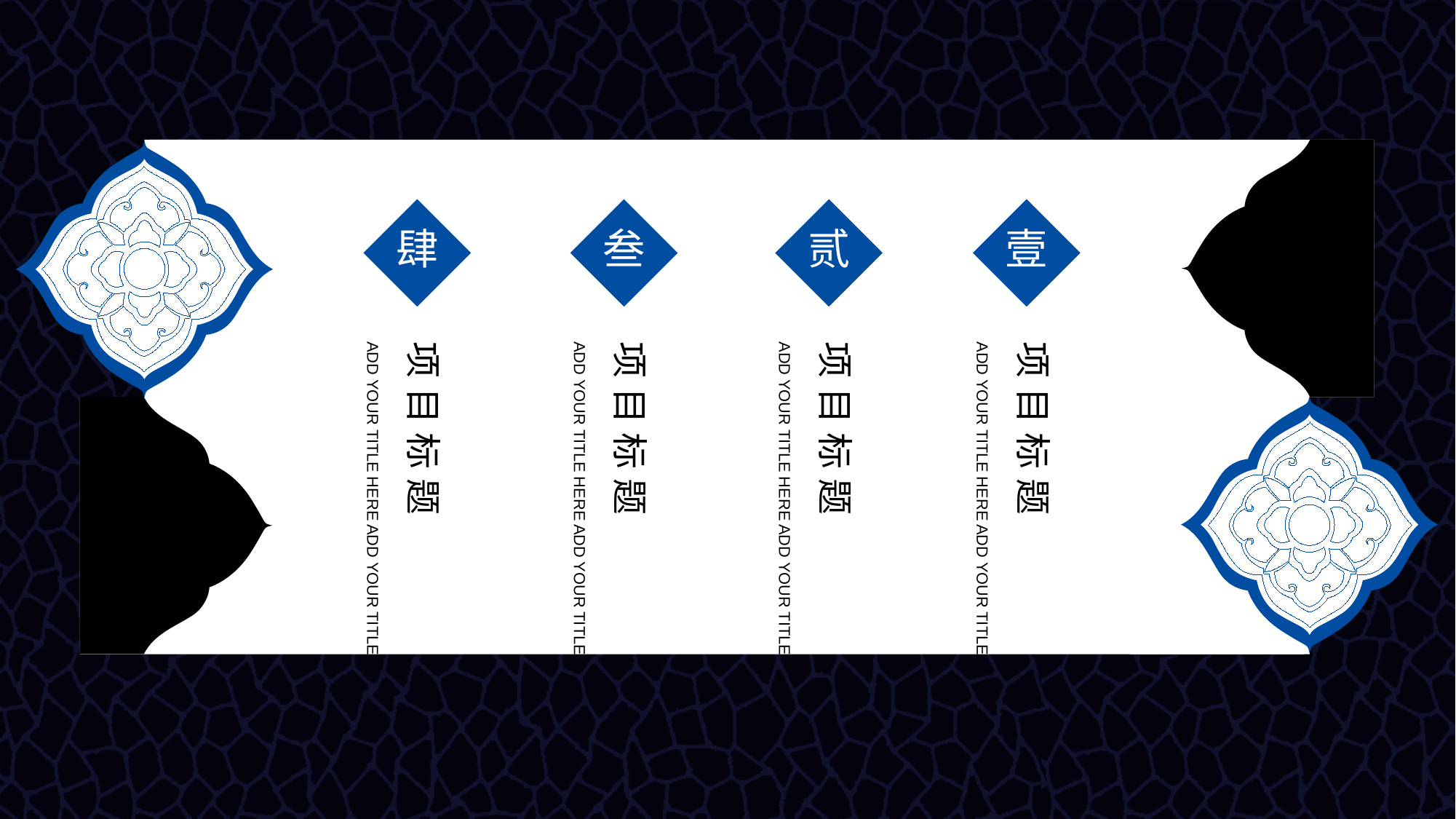

肆
ADD YOUR TITLE HERE ADD YOUR TITLE
项目标题

叁
ADD YOUR TITLE HERE ADD YOUR TITLE
项目标题

贰
ADD YOUR TITLE HERE ADD YOUR TITLE
项目标题

壹
ADD YOUR TITLE HERE ADD YOUR TITLE
项目标题